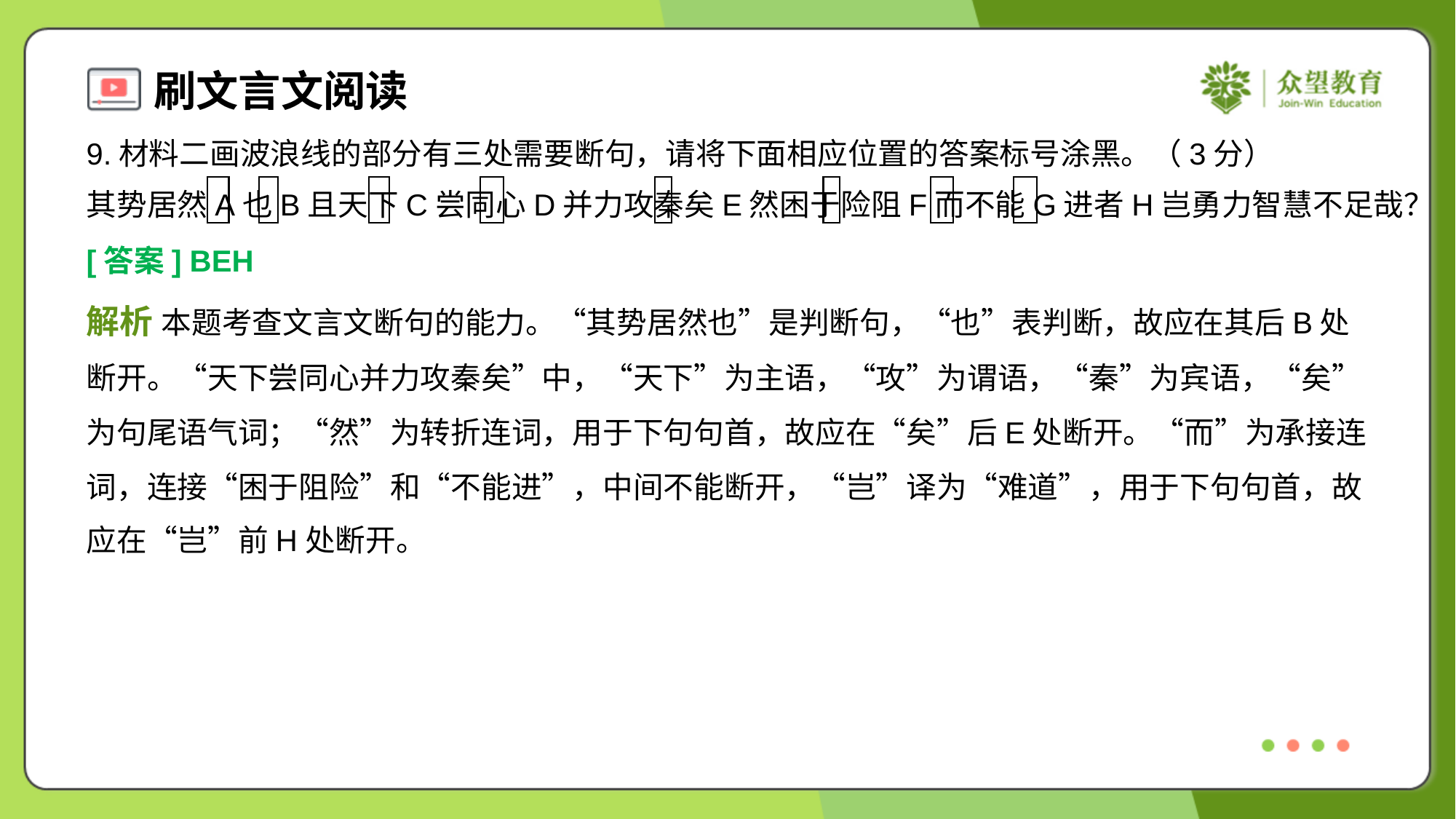

9.材料二画波浪线的部分有三处需要断句，请将下面相应位置的答案标号涂黑。（3分）
其势居然A也B且天下C尝同心D并力攻秦矣E然困于险阻F而不能G进者H岂勇力智慧不足哉？

[答案] BEH
解析 本题考查文言文断句的能力。“其势居然也”是判断句，“也”表判断，故应在其后B处
断开。“天下尝同心并力攻秦矣”中，“天下”为主语，“攻”为谓语，“秦”为宾语，“矣”
为句尾语气词；“然”为转折连词，用于下句句首，故应在“矣”后E处断开。“而”为承接连
词，连接“困于阻险”和“不能进”，中间不能断开，“岂”译为“难道”，用于下句句首，故
应在“岂”前H处断开。